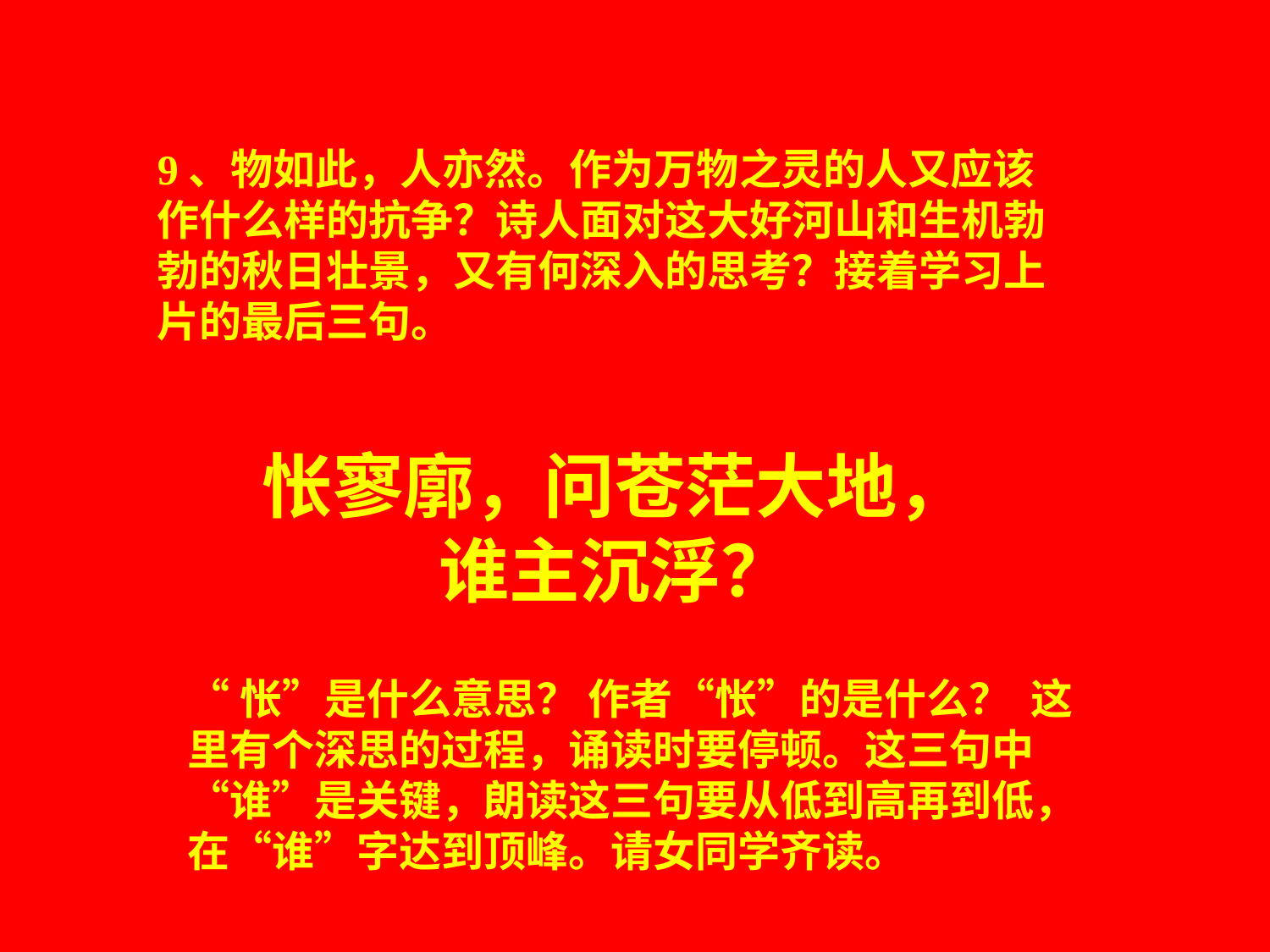

9、物如此，人亦然。作为万物之灵的人又应该作什么样的抗争？诗人面对这大好河山和生机勃勃的秋日壮景，又有何深入的思考？接着学习上片的最后三句。
怅寥廓，问苍茫大地，
谁主沉浮？
“怅”是什么意思？ 作者“怅”的是什么？  这里有个深思的过程，诵读时要停顿。这三句中“谁”是关键，朗读这三句要从低到高再到低，在“谁”字达到顶峰。请女同学齐读。